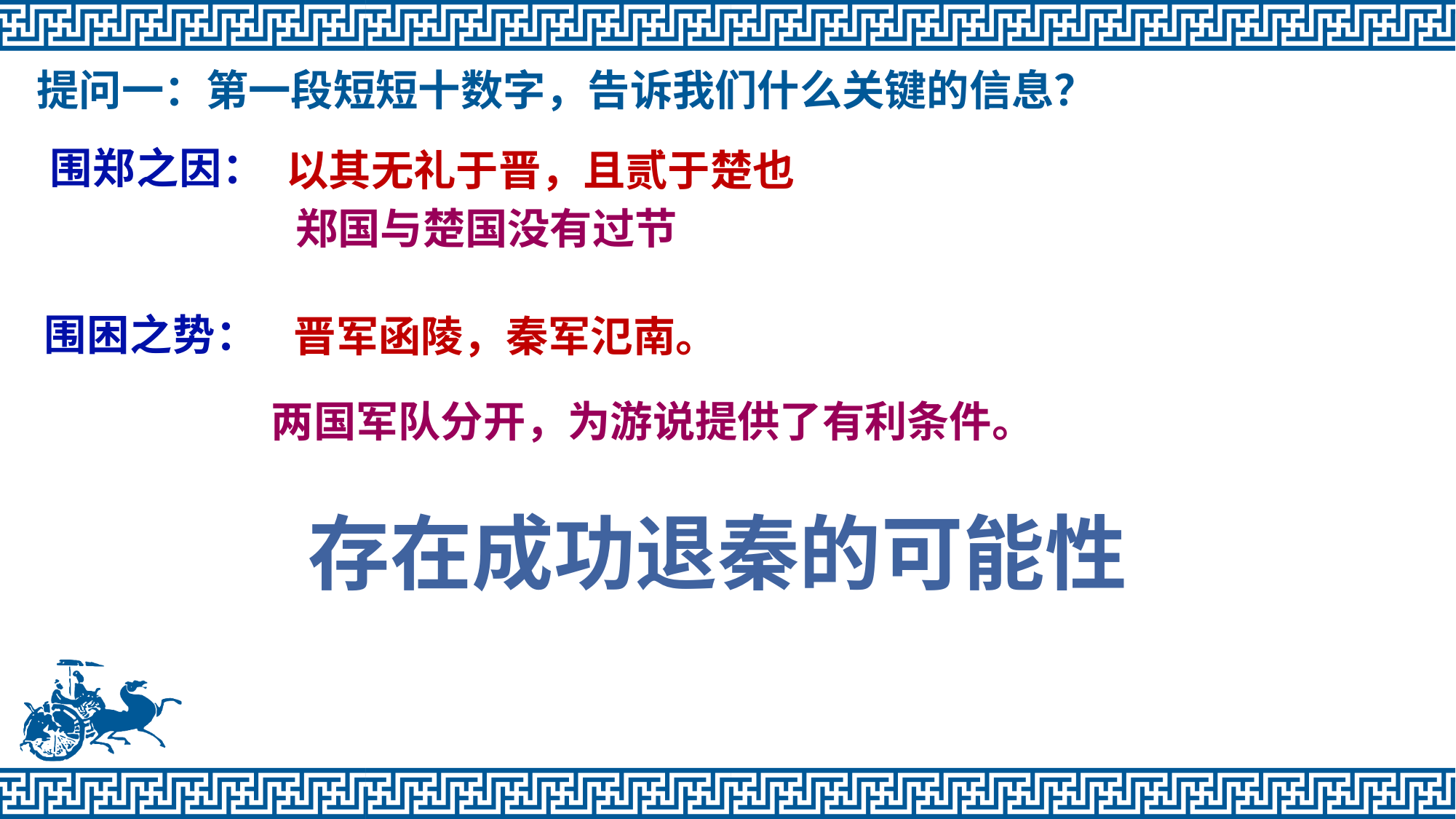

提问一：第一段短短十数字，告诉我们什么关键的信息？
围郑之因：
以其无礼于晋，且贰于楚也
郑国与楚国没有过节
围困之势：
晋军函陵，秦军氾南。
两国军队分开，为游说提供了有利条件。
存在成功退秦的可能性